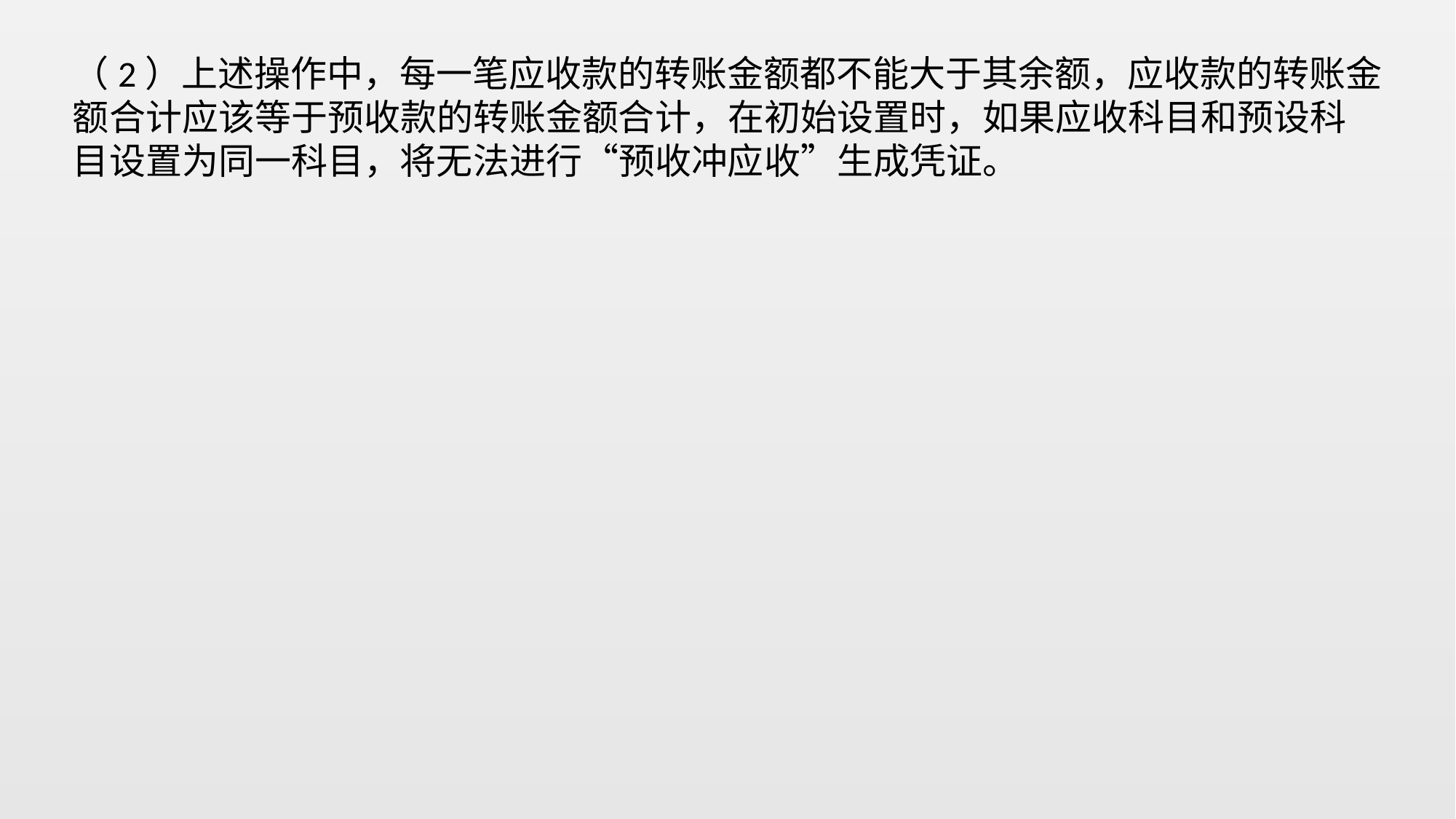

（2）上述操作中，每一笔应收款的转账金额都不能大于其余额，应收款的转账金额合计应该等于预收款的转账金额合计，在初始设置时，如果应收科目和预设科目设置为同一科目，将无法进行“预收冲应收”生成凭证。